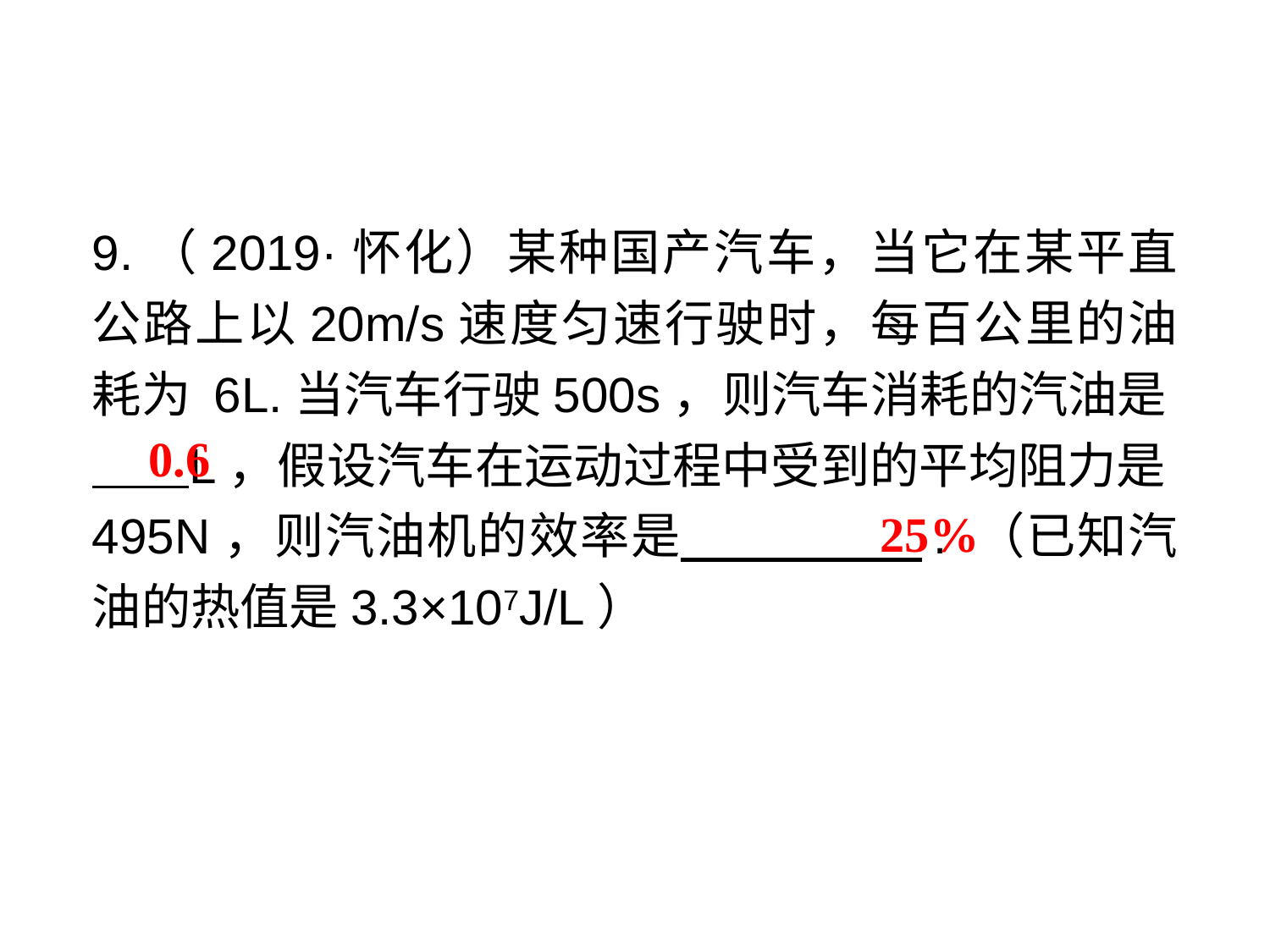

9.（2019·怀化）某种国产汽车，当它在某平直公路上以20m/s速度匀速行驶时，每百公里的油耗为 6L.当汽车行驶500s，则汽车消耗的汽油是
       L，假设汽车在运动过程中受到的平均阻力是495N，则汽油机的效率是     　          . （已知汽油的热值是3.3×107J/L）
0.6
 25%